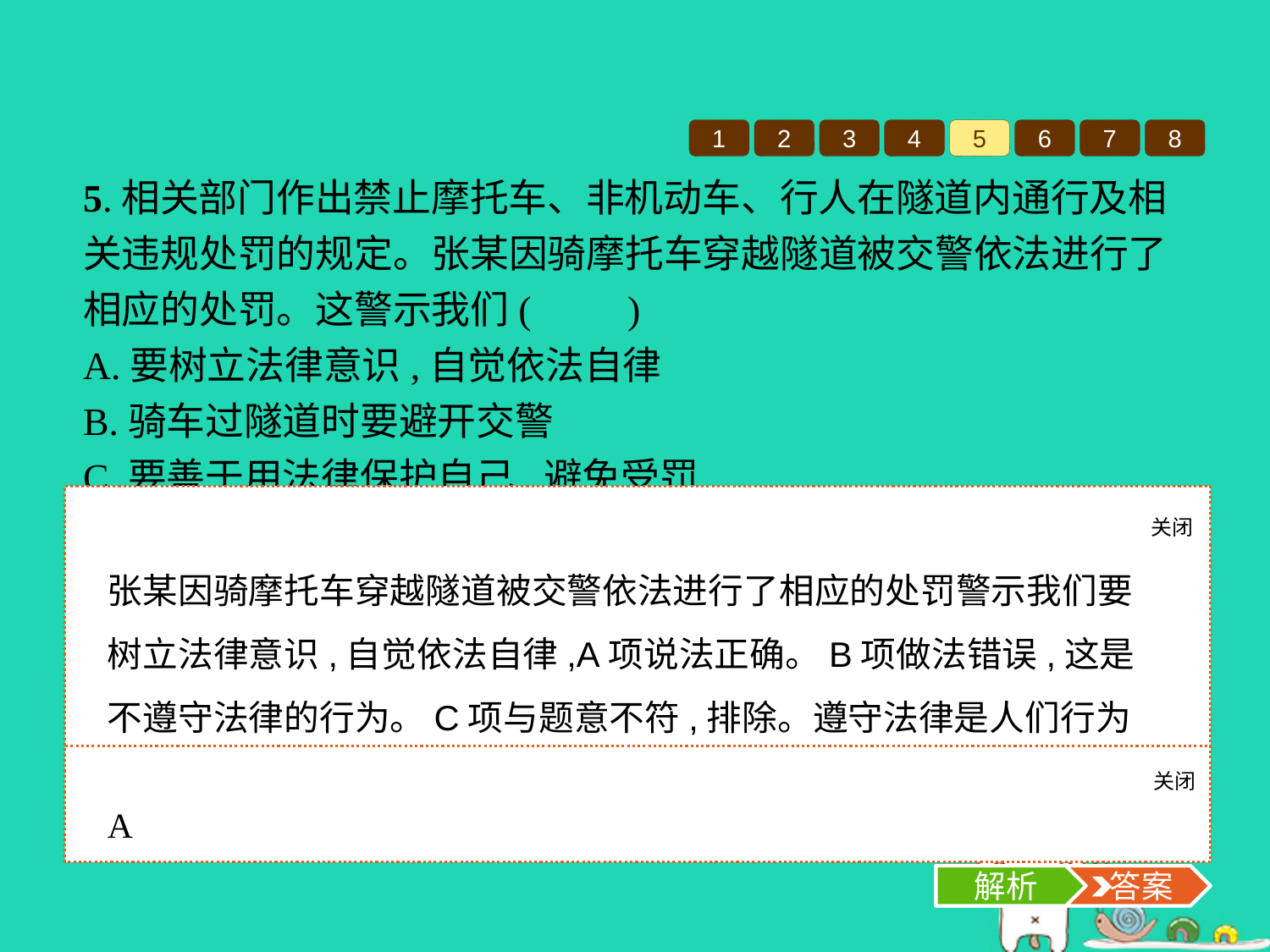

1
2
3
4
5
6
7
8
5.相关部门作出禁止摩托车、非机动车、行人在隧道内通行及相关违规处罚的规定。张某因骑摩托车穿越隧道被交警依法进行了相应的处罚。这警示我们(　　)
A.要树立法律意识,自觉依法自律
B.骑车过隧道时要避开交警
C.要善于用法律保护自己,避免受罚
D.遵守法律是人们行为的底线

关闭
解析

张某因骑摩托车穿越隧道被交警依法进行了相应的处罚警示我们要树立法律意识,自觉依法自律,A项说法正确。B项做法错误,这是不遵守法律的行为。C项与题意不符,排除。遵守法律是人们行为的底线,D项说法正确,但与题意不符。

关闭
解析
  答案

A
解析
  答案